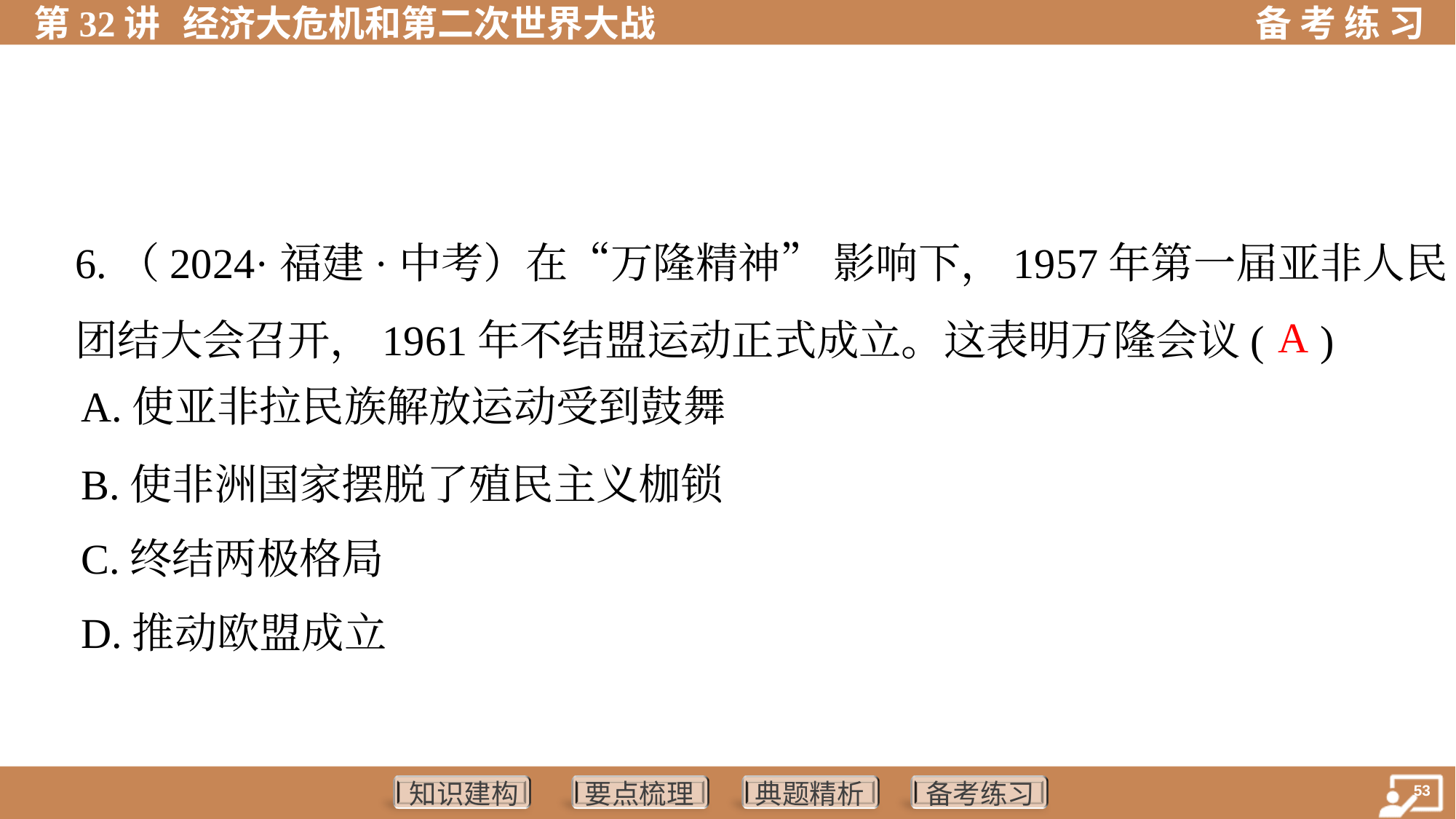

6.（2024·福建·中考）在“万隆精神” 影响下，1957年第一届亚非人民
团结大会召开，1961年不结盟运动正式成立。这表明万隆会议(     )
A
A.使亚非拉民族解放运动受到鼓舞
B.使非洲国家摆脱了殖民主义枷锁
C.终结两极格局
D.推动欧盟成立